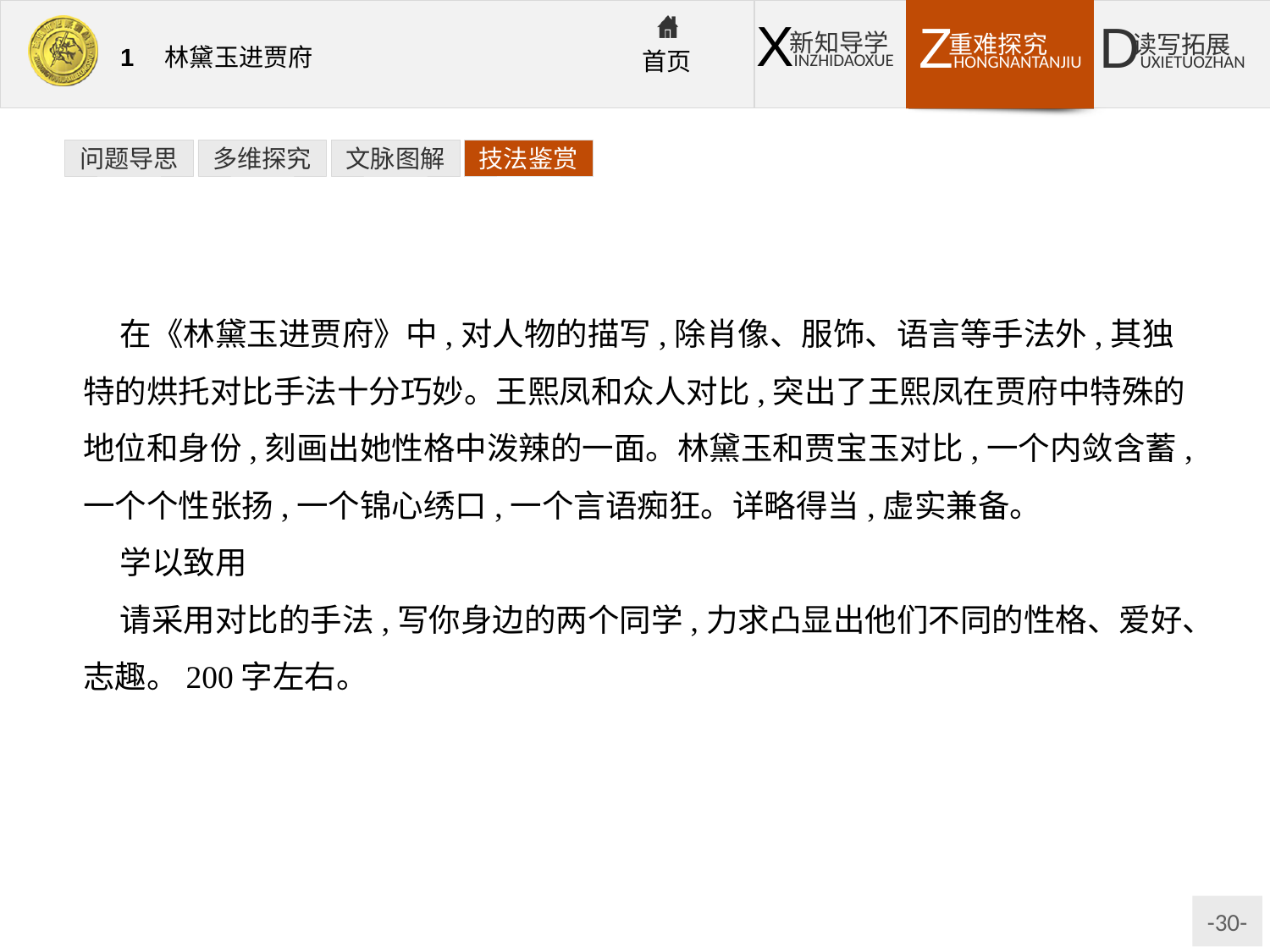

问题导思
多维探究
文脉图解
技法鉴赏
在《林黛玉进贾府》中,对人物的描写,除肖像、服饰、语言等手法外,其独特的烘托对比手法十分巧妙。王熙凤和众人对比,突出了王熙凤在贾府中特殊的地位和身份,刻画出她性格中泼辣的一面。林黛玉和贾宝玉对比,一个内敛含蓄,一个个性张扬,一个锦心绣口,一个言语痴狂。详略得当,虚实兼备。
学以致用
请采用对比的手法,写你身边的两个同学,力求凸显出他们不同的性格、爱好、志趣。200字左右。